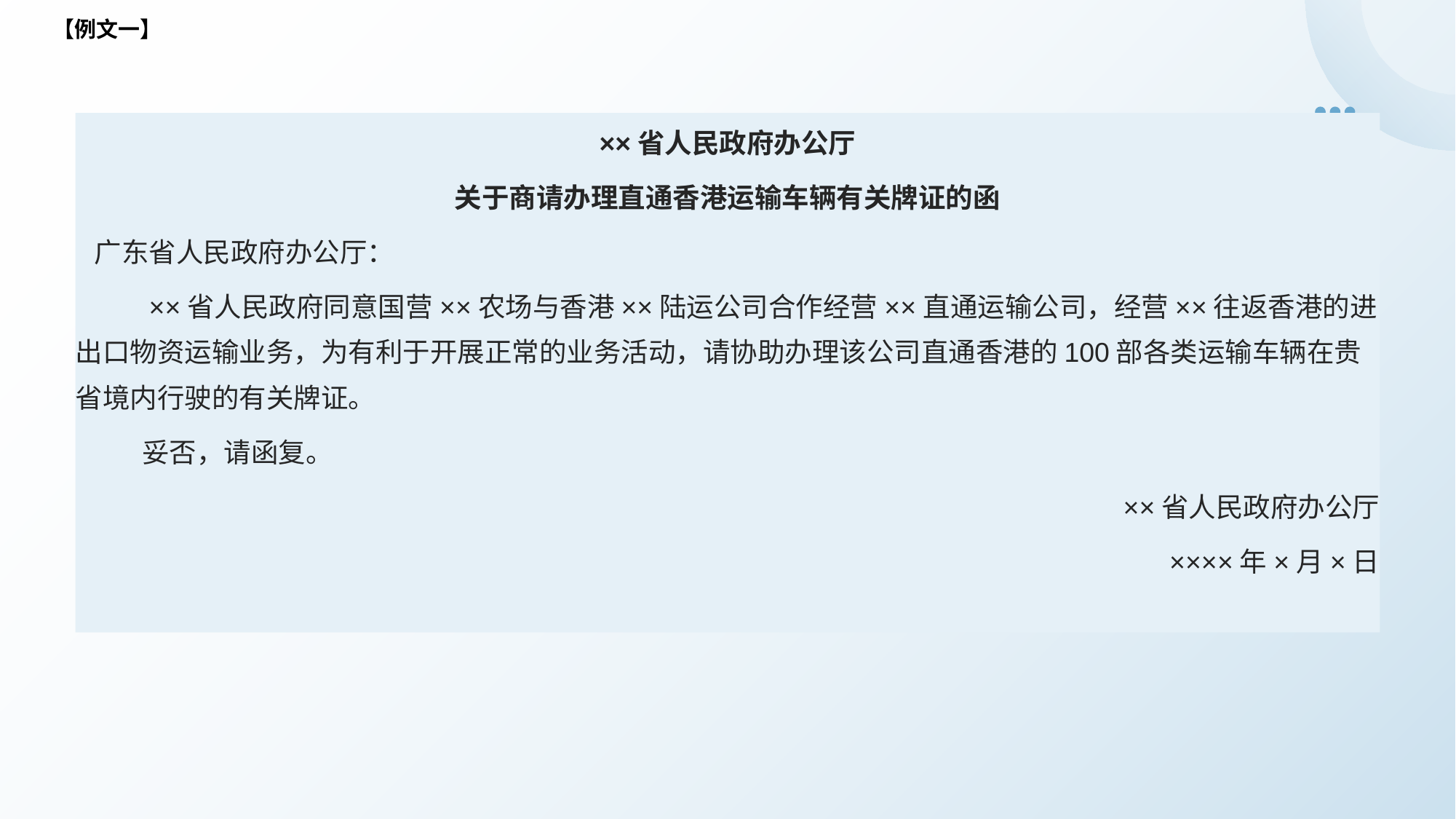

【例文一】
××省人民政府办公厅
关于商请办理直通香港运输车辆有关牌证的函
  广东省人民政府办公厅：
　　  ××省人民政府同意国营××农场与香港××陆运公司合作经营××直通运输公司，经营××往返香港的进出口物资运输业务，为有利于开展正常的业务活动，请协助办理该公司直通香港的100部各类运输车辆在贵省境内行驶的有关牌证。
　　  妥否，请函复。
　　                          ××省人民政府办公厅
　　                              ××××年×月×日